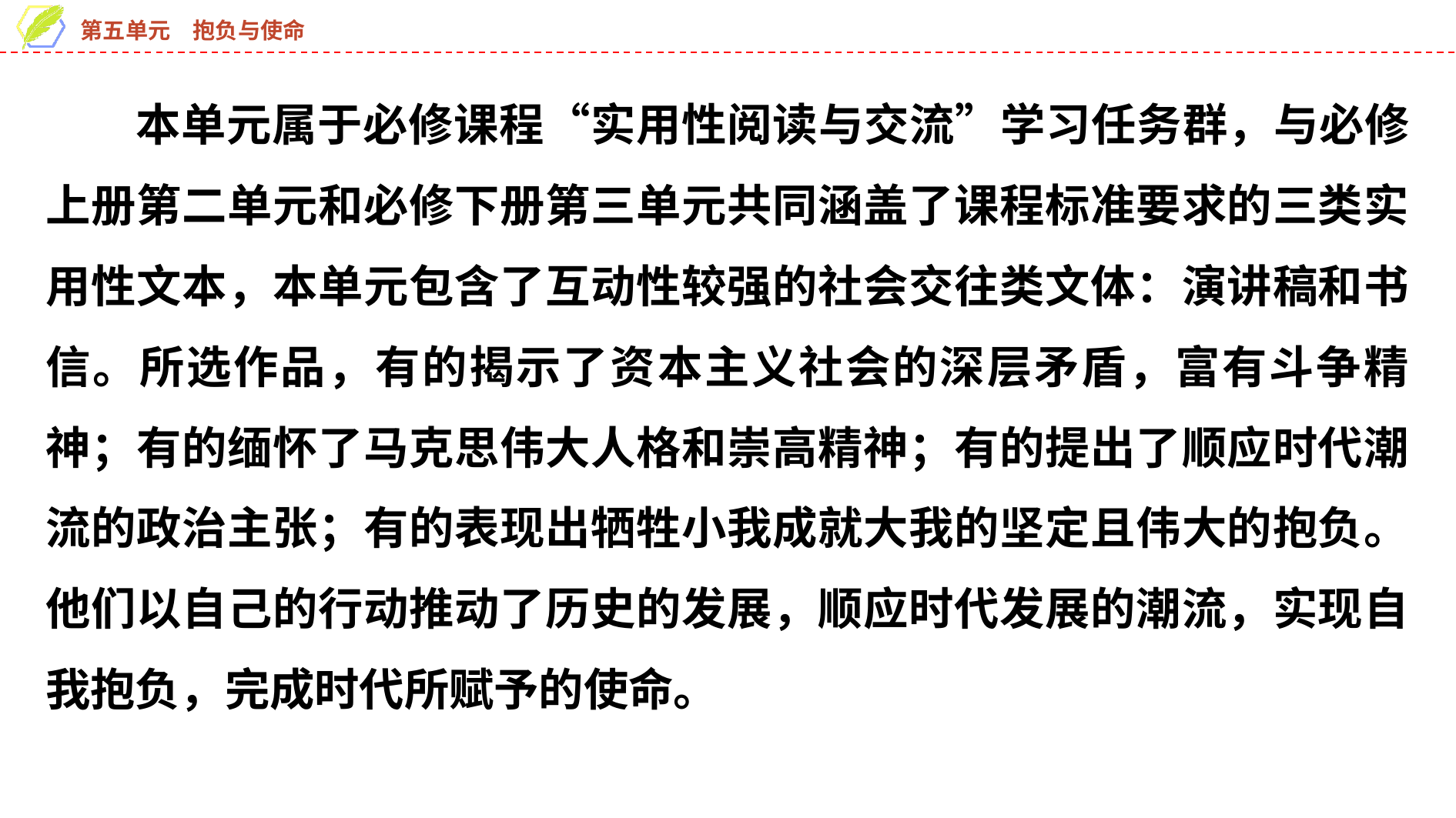

本单元属于必修课程“实用性阅读与交流”学习任务群，与必修上册第二单元和必修下册第三单元共同涵盖了课程标准要求的三类实用性文本，本单元包含了互动性较强的社会交往类文体：演讲稿和书信。所选作品，有的揭示了资本主义社会的深层矛盾，富有斗争精神；有的缅怀了马克思伟大人格和崇高精神；有的提出了顺应时代潮流的政治主张；有的表现出牺牲小我成就大我的坚定且伟大的抱负。他们以自己的行动推动了历史的发展，顺应时代发展的潮流，实现自我抱负，完成时代所赋予的使命。